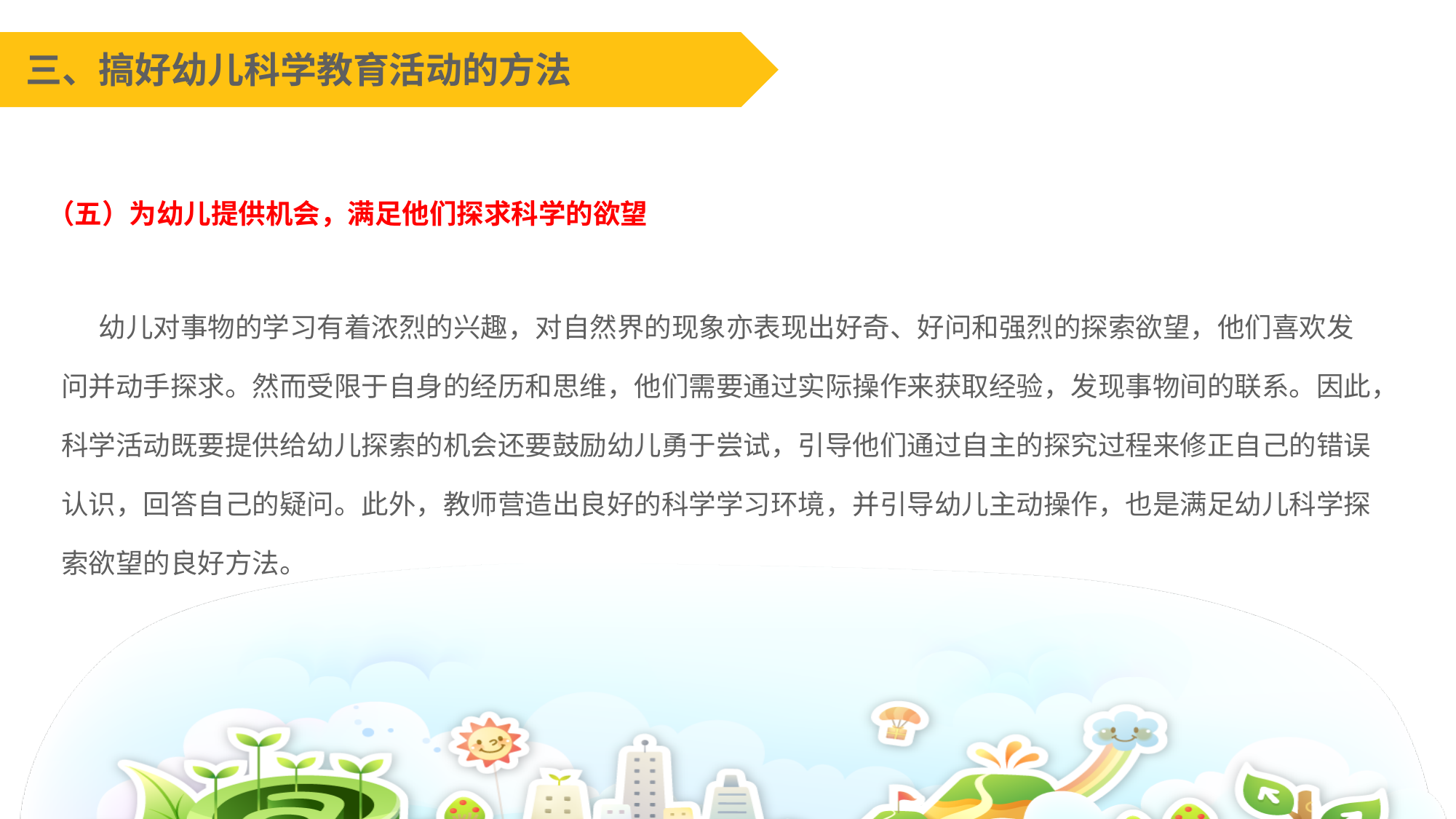

三、搞好幼儿科学教育活动的方法

（五）为幼儿提供机会，满足他们探求科学的欲望
     幼儿对事物的学习有着浓烈的兴趣，对自然界的现象亦表现出好奇、好问和强烈的探索欲望，他们喜欢发问并动手探求。然而受限于自身的经历和思维，他们需要通过实际操作来获取经验，发现事物间的联系。因此，科学活动既要提供给幼儿探索的机会还要鼓励幼儿勇于尝试，引导他们通过自主的探究过程来修正自己的错误认识，回答自己的疑问。此外，教师营造出良好的科学学习环境，并引导幼儿主动操作，也是满足幼儿科学探索欲望的良好方法。